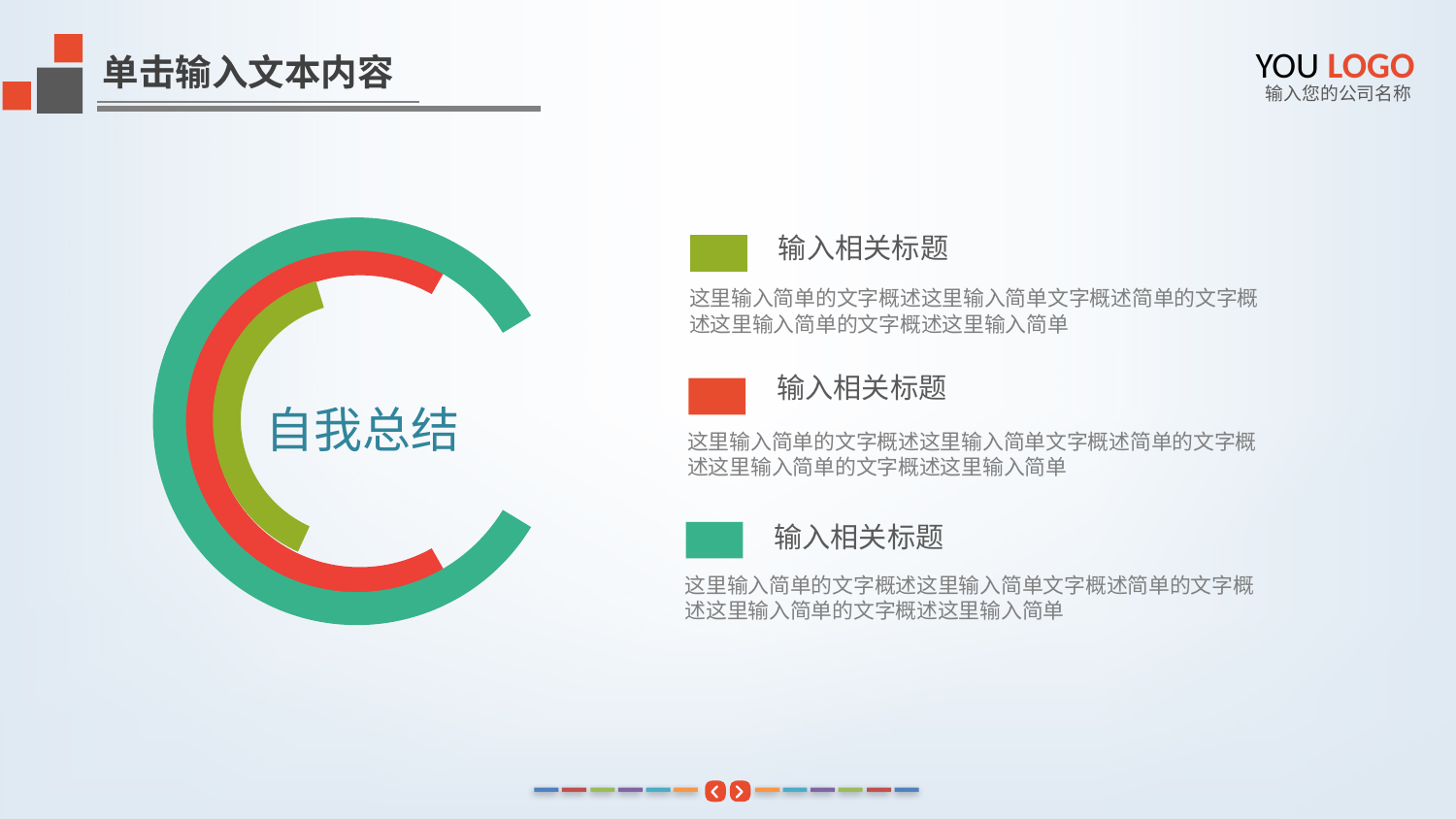

YOU LOGO
单击输入文本内容
输入您的公司名称

输入相关标题

这里输入简单的文字概述这里输入简单文字概述简单的文字概述这里输入简单的文字概述这里输入简单

输入相关标题

这里输入简单的文字概述这里输入简单文字概述简单的文字概述这里输入简单的文字概述这里输入简单
自我总结
输入相关标题

这里输入简单的文字概述这里输入简单文字概述简单的文字概述这里输入简单的文字概述这里输入简单